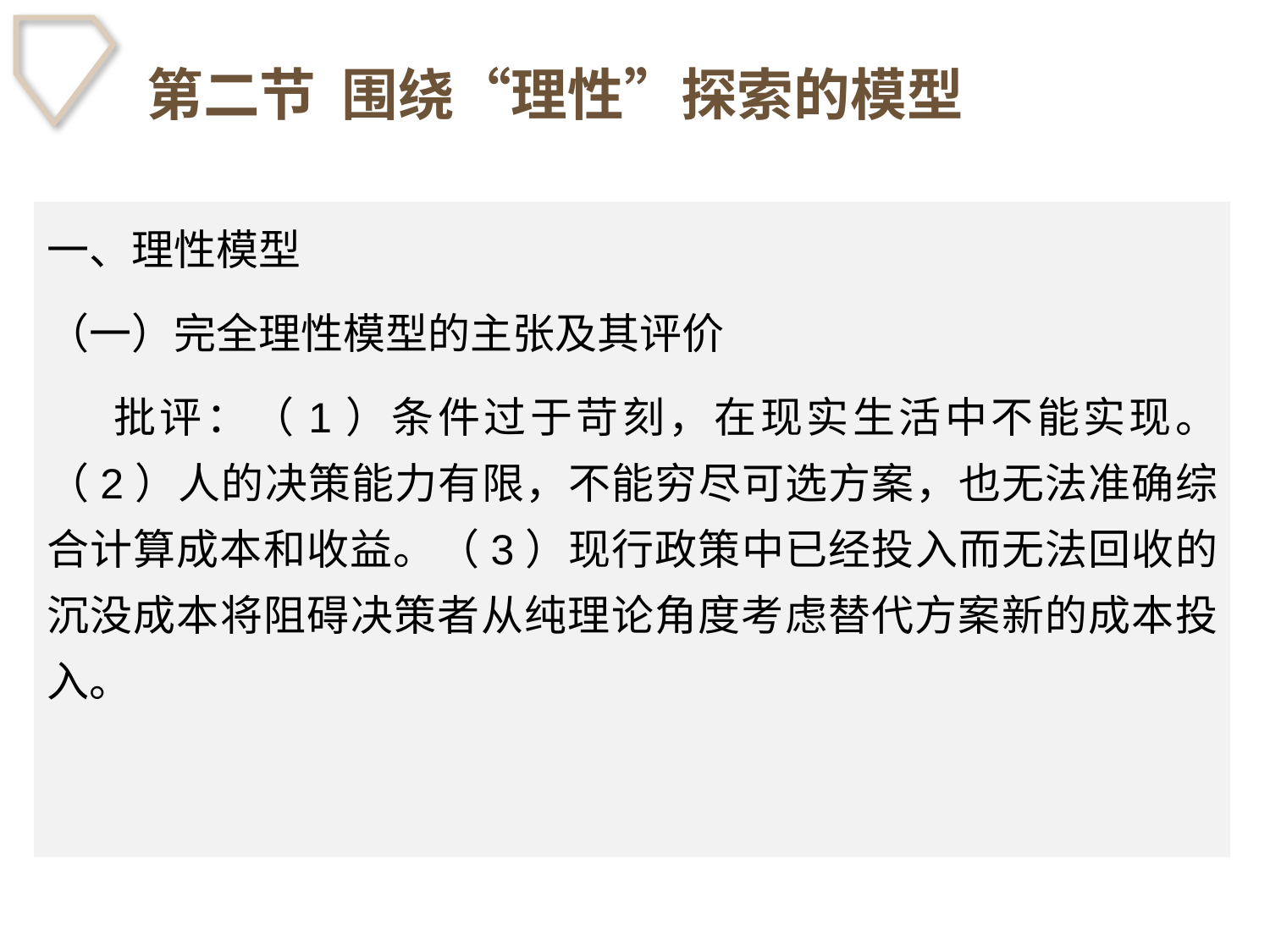

# 第二节  围绕“理性”探索的模型
一、理性模型
（一）完全理性模型的主张及其评价
    批评：（1）条件过于苛刻，在现实生活中不能实现。（2）人的决策能力有限，不能穷尽可选方案，也无法准确综合计算成本和收益。（3）现行政策中已经投入而无法回收的沉没成本将阻碍决策者从纯理论角度考虑替代方案新的成本投入。